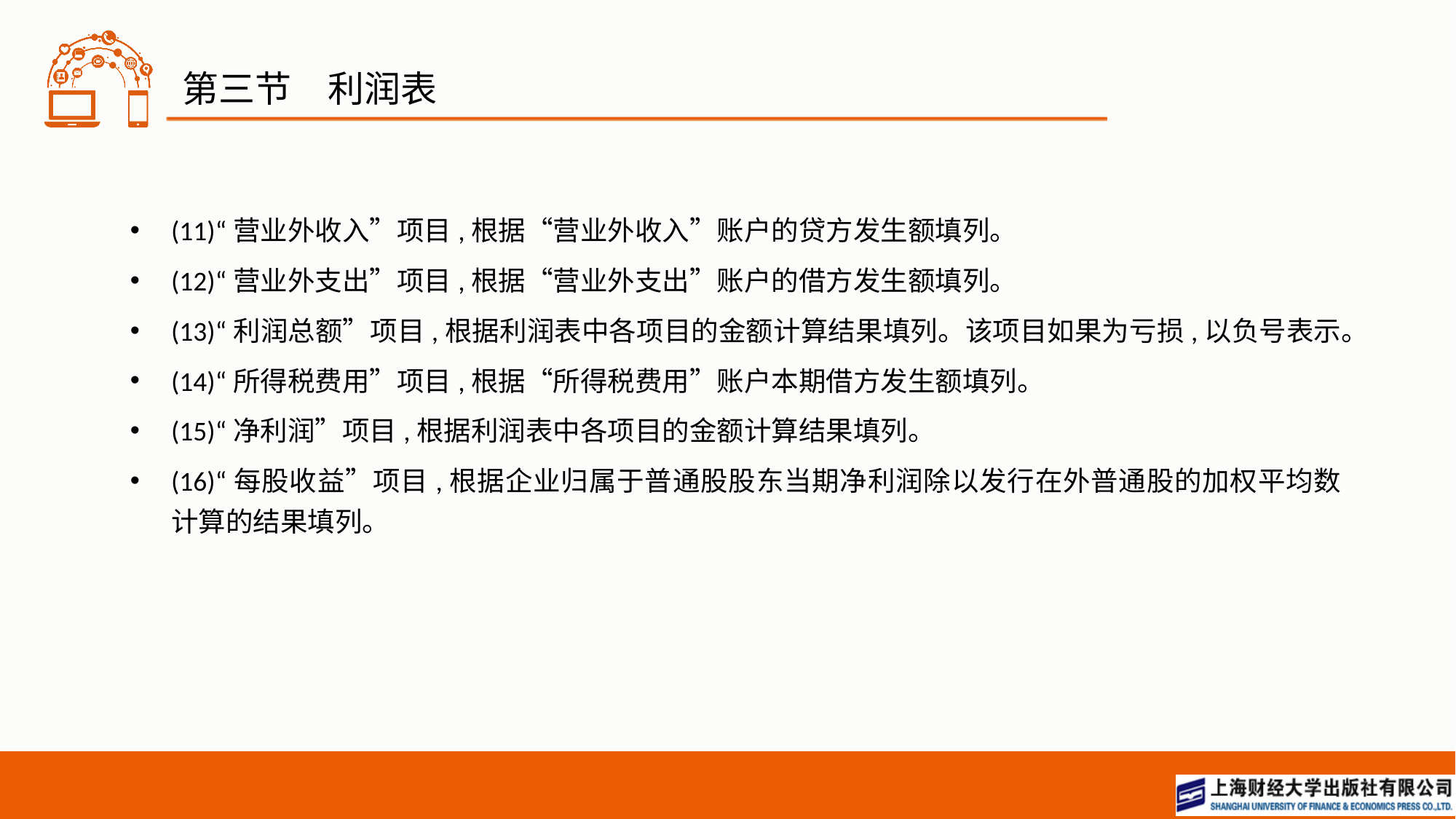

# 第三节　利润表
(11)“营业外收入”项目,根据“营业外收入”账户的贷方发生额填列。
(12)“营业外支出”项目,根据“营业外支出”账户的借方发生额填列。
(13)“利润总额”项目,根据利润表中各项目的金额计算结果填列。该项目如果为亏损,以负号表示。
(14)“所得税费用”项目,根据“所得税费用”账户本期借方发生额填列。
(15)“净利润”项目,根据利润表中各项目的金额计算结果填列。
(16)“每股收益”项目,根据企业归属于普通股股东当期净利润除以发行在外普通股的加权平均数计算的结果填列。